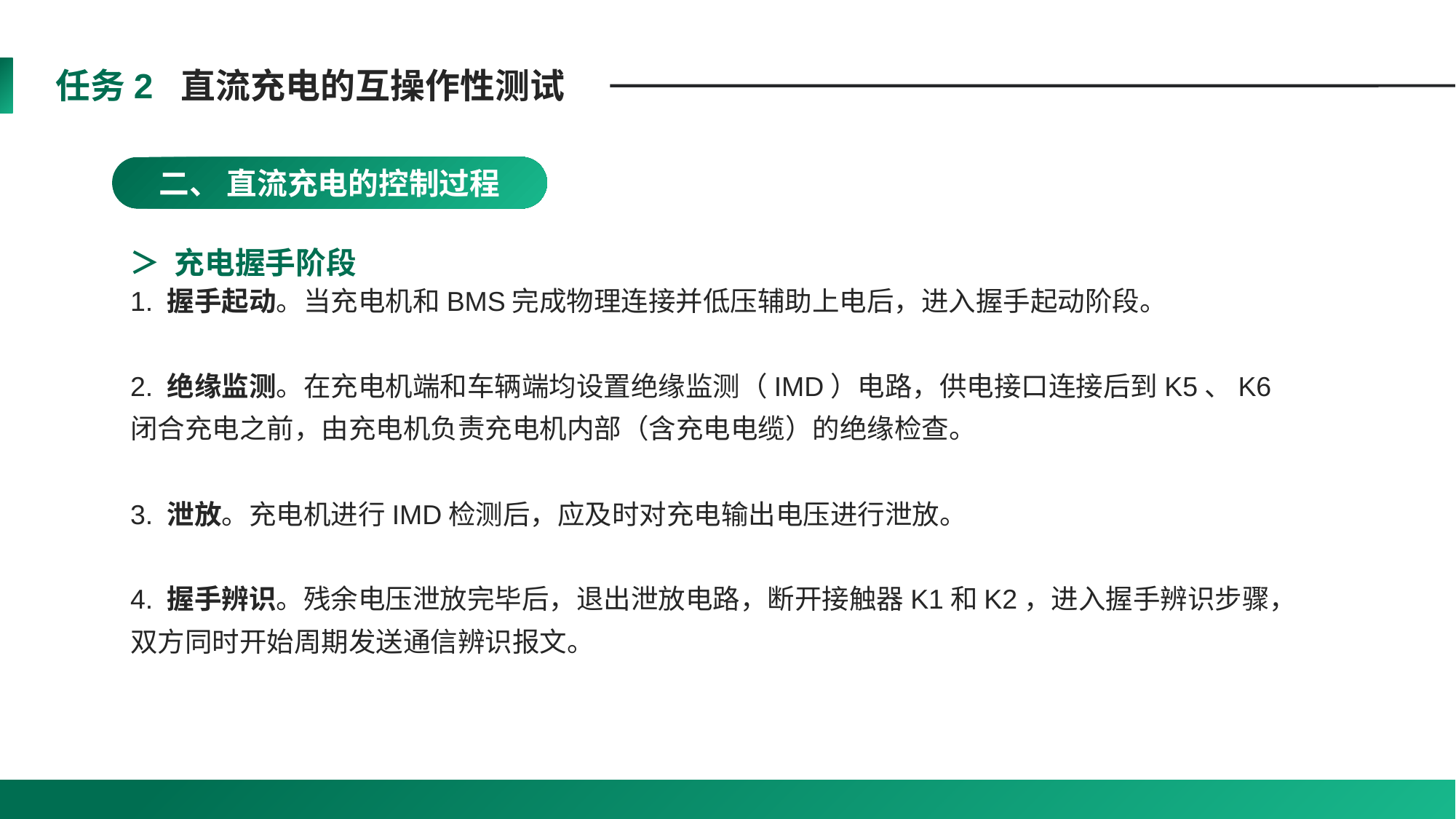

任务2  直流充电的互操作性测试

二、 直流充电的控制过程
＞  充电握手阶段
1. 握手起动。当充电机和BMS完成物理连接并低压辅助上电后，进入握手起动阶段。

2. 绝缘监测。在充电机端和车辆端均设置绝缘监测（IMD）电路，供电接口连接后到K5、K6闭合充电之前，由充电机负责充电机内部（含充电电缆）的绝缘检查。

3. 泄放。充电机进行IMD检测后，应及时对充电输出电压进行泄放。

4. 握手辨识。残余电压泄放完毕后，退出泄放电路，断开接触器K1和K2，进入握手辨识步骤，双方同时开始周期发送通信辨识报文。